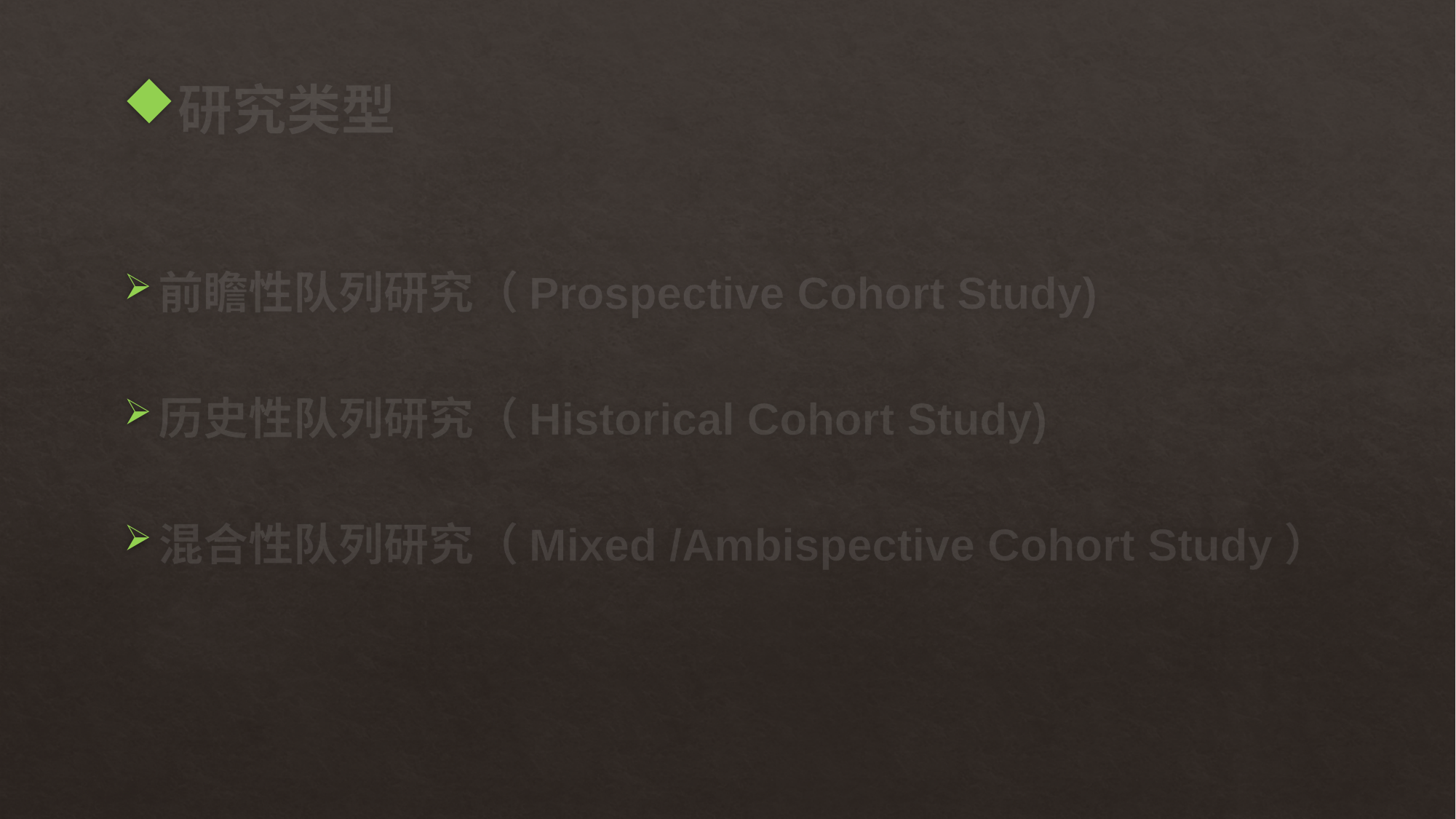

# 研究类型
前瞻性队列研究（Prospective Cohort Study)
历史性队列研究（Historical Cohort Study)
混合性队列研究（Mixed /Ambispective Cohort Study）